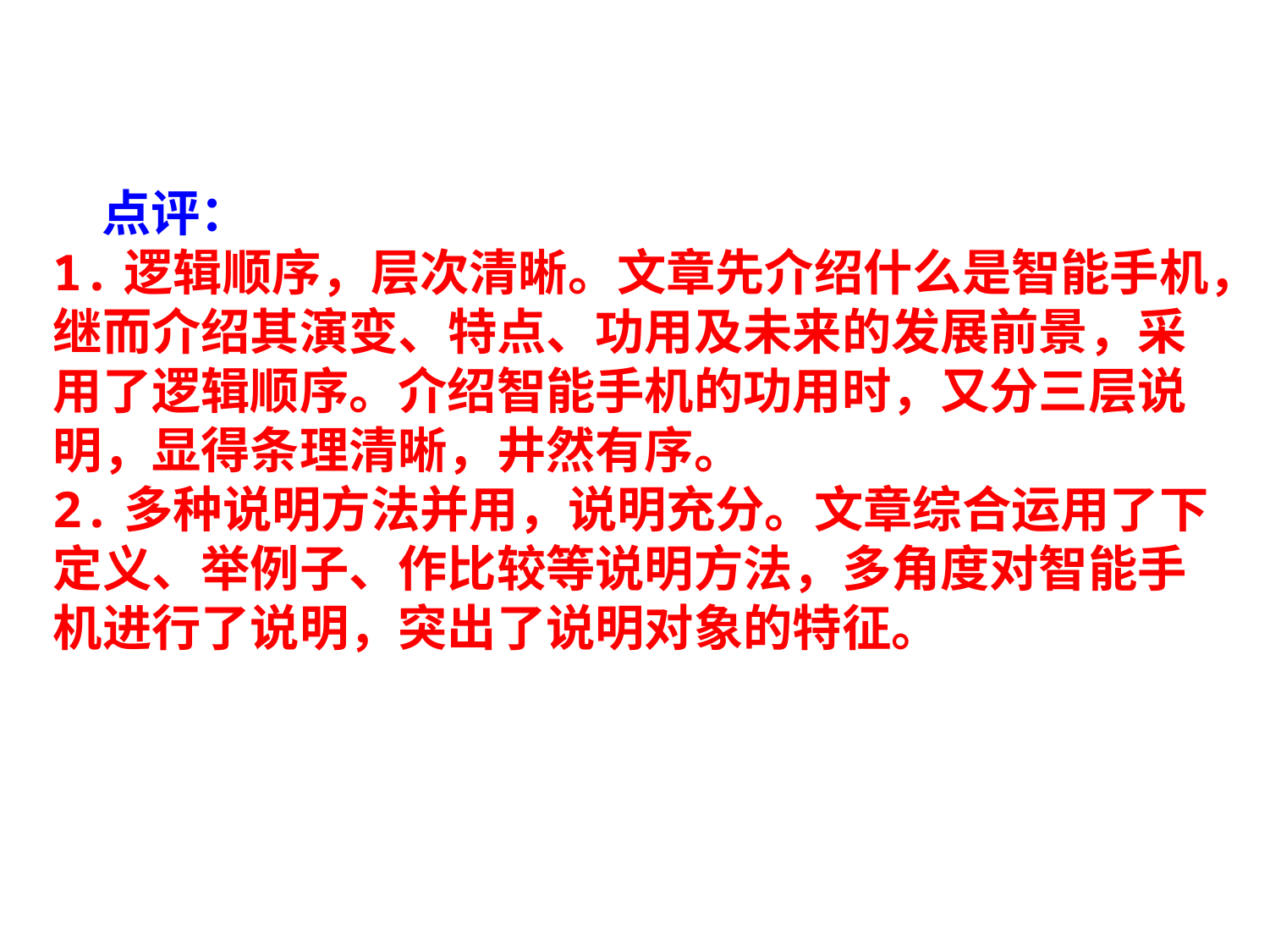

点评：
1.逻辑顺序，层次清晰。文章先介绍什么是智能手机，继而介绍其演变、特点、功用及未来的发展前景，采用了逻辑顺序。介绍智能手机的功用时，又分三层说明，显得条理清晰，井然有序。
2.多种说明方法并用，说明充分。文章综合运用了下定义、举例子、作比较等说明方法，多角度对智能手机进行了说明，突出了说明对象的特征。